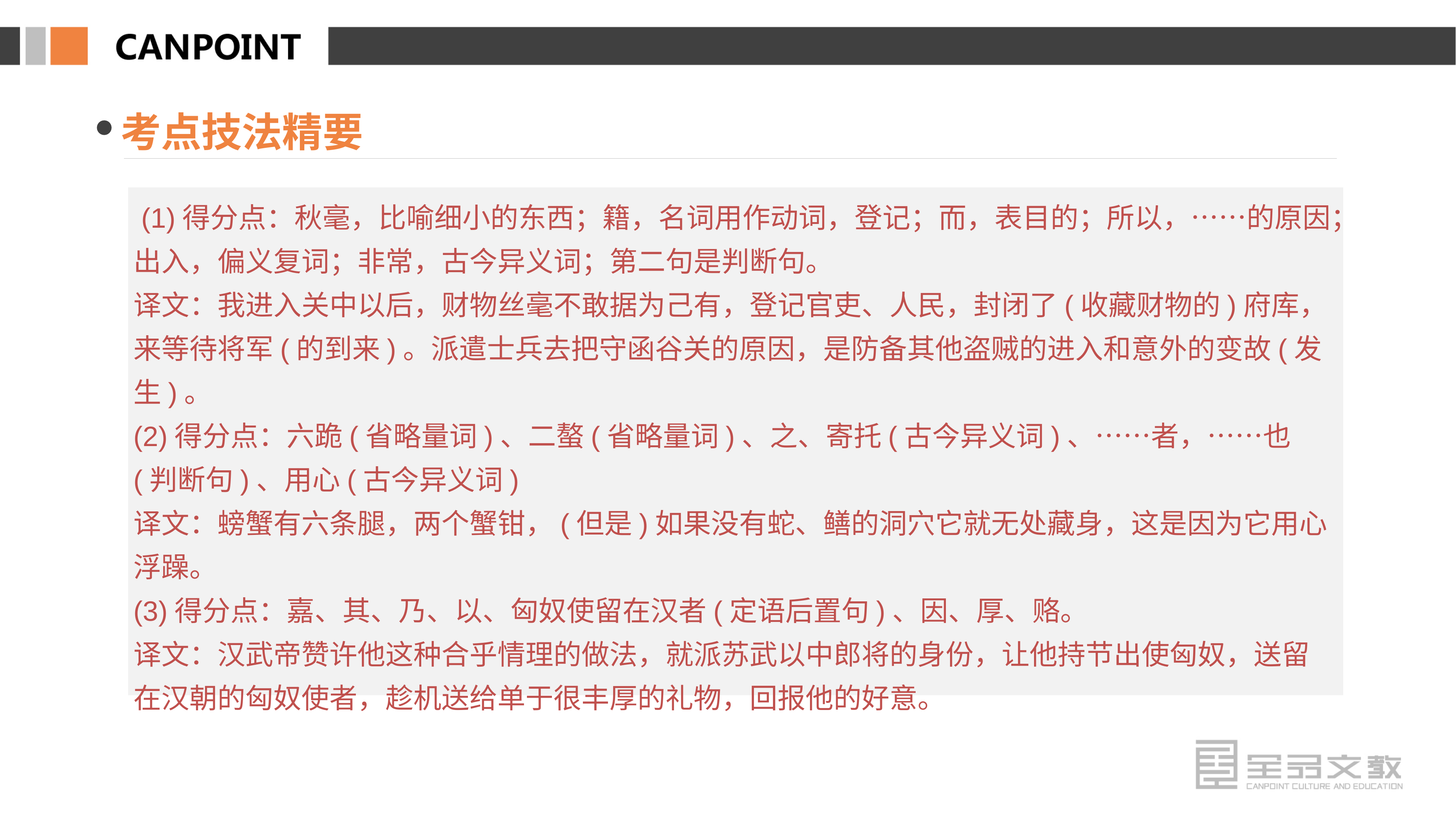

考点技法精要

 (1)得分点：秋毫，比喻细小的东西；籍，名词用作动词，登记；而，表目的；所以，……的原因；出入，偏义复词；非常，古今异义词；第二句是判断句。
译文：我进入关中以后，财物丝毫不敢据为己有，登记官吏、人民，封闭了(收藏财物的)府库，来等待将军(的到来)。派遣士兵去把守函谷关的原因，是防备其他盗贼的进入和意外的变故(发生)。
(2)得分点：六跪(省略量词)、二螯(省略量词)、之、寄托(古今异义词)、……者，……也(判断句)、用心(古今异义词)
译文：螃蟹有六条腿，两个蟹钳，(但是)如果没有蛇、鳝的洞穴它就无处藏身，这是因为它用心浮躁。
(3)得分点：嘉、其、乃、以、匈奴使留在汉者(定语后置句)、因、厚、赂。
译文：汉武帝赞许他这种合乎情理的做法，就派苏武以中郎将的身份，让他持节出使匈奴，送留在汉朝的匈奴使者，趁机送给单于很丰厚的礼物，回报他的好意。